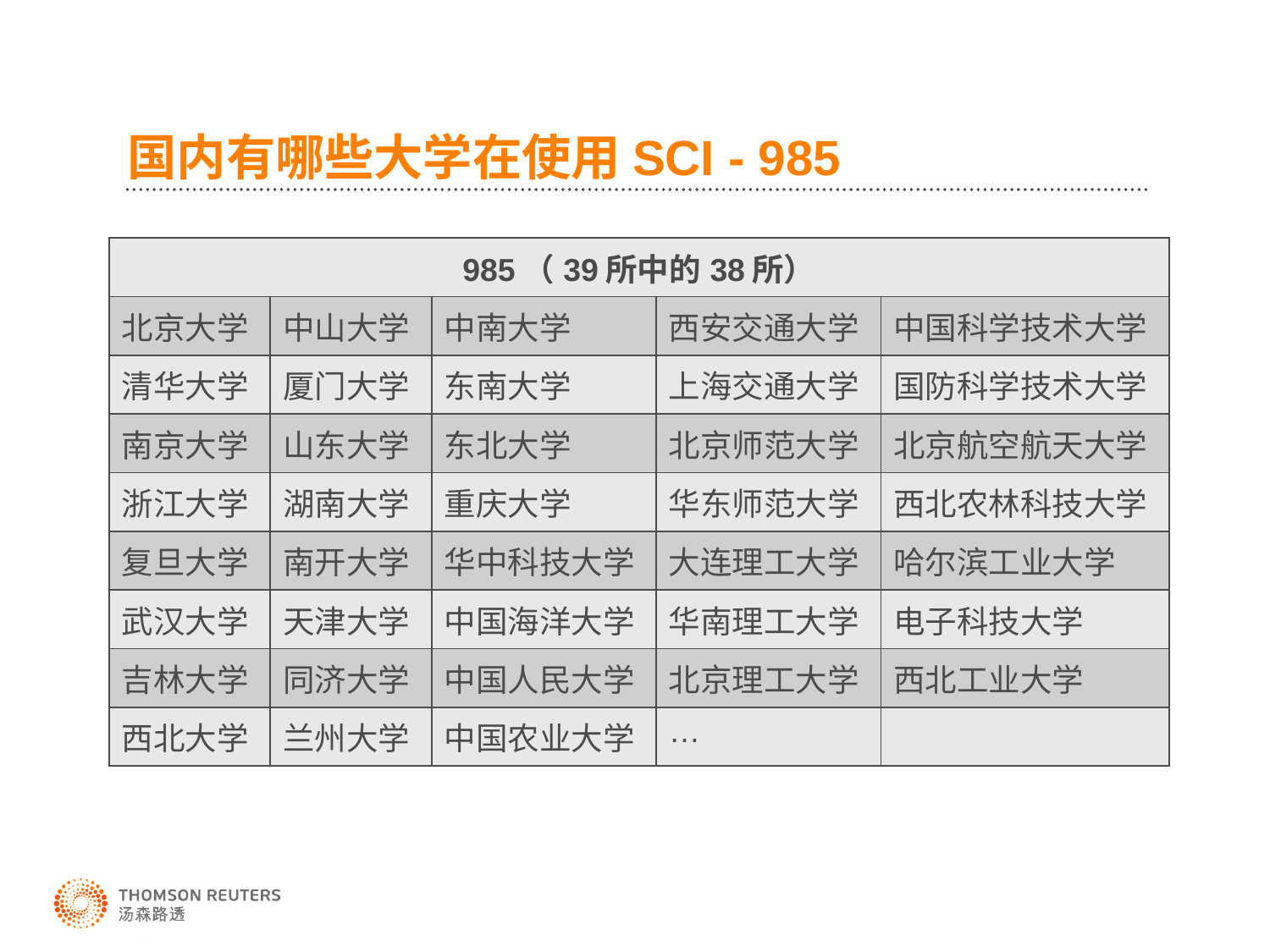

# 国内有哪些大学在使用SCI - 985
| 985（39所中的38所） |  |  |  |  |
| --- | --- | --- | --- | --- |
| 北京大学 | 中山大学 | 中南大学 | 西安交通大学 | 中国科学技术大学 |
| 清华大学 | 厦门大学 | 东南大学 | 上海交通大学 | 国防科学技术大学 |
| 南京大学 | 山东大学 | 东北大学 | 北京师范大学 | 北京航空航天大学 |
| 浙江大学 | 湖南大学 | 重庆大学 | 华东师范大学 | 西北农林科技大学 |
| 复旦大学 | 南开大学 | 华中科技大学 | 大连理工大学 | 哈尔滨工业大学 |
| 武汉大学 | 天津大学 | 中国海洋大学 | 华南理工大学 | 电子科技大学 |
| 吉林大学 | 同济大学 | 中国人民大学 | 北京理工大学 | 西北工业大学 |
| 西北大学 | 兰州大学 | 中国农业大学 | … |  |